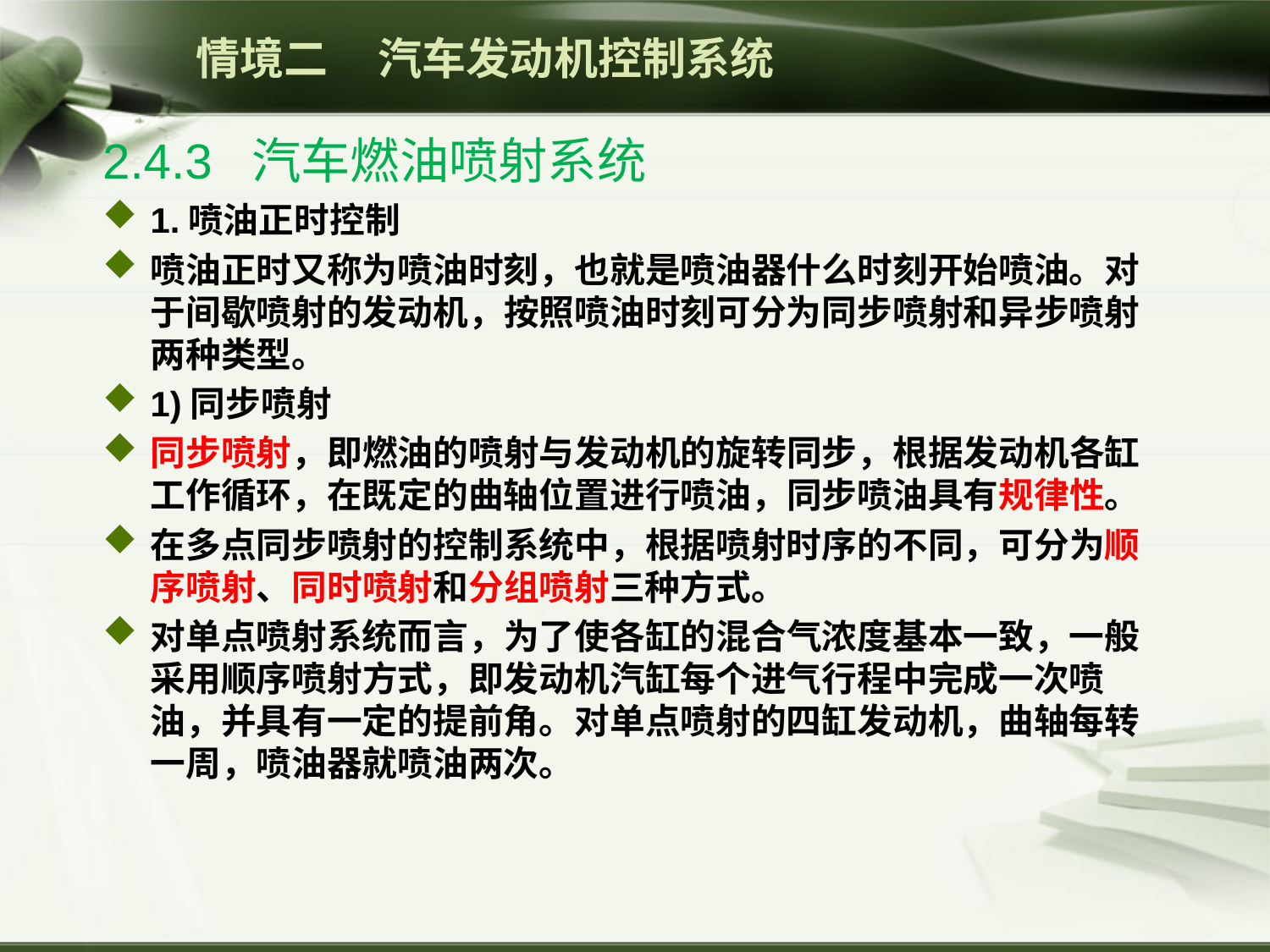

情境二     汽车发动机控制系统
2.4.3  汽车燃油喷射系统

1.喷油正时控制
喷油正时又称为喷油时刻，也就是喷油器什么时刻开始喷油。对于间歇喷射的发动机，按照喷油时刻可分为同步喷射和异步喷射两种类型。
1)同步喷射
同步喷射，即燃油的喷射与发动机的旋转同步，根据发动机各缸工作循环，在既定的曲轴位置进行喷油，同步喷油具有规律性。
在多点同步喷射的控制系统中，根据喷射时序的不同，可分为顺序喷射、同时喷射和分组喷射三种方式。
对单点喷射系统而言，为了使各缸的混合气浓度基本一致，一般采用顺序喷射方式，即发动机汽缸每个进气行程中完成一次喷油，并具有一定的提前角。对单点喷射的四缸发动机，曲轴每转一周，喷油器就喷油两次。